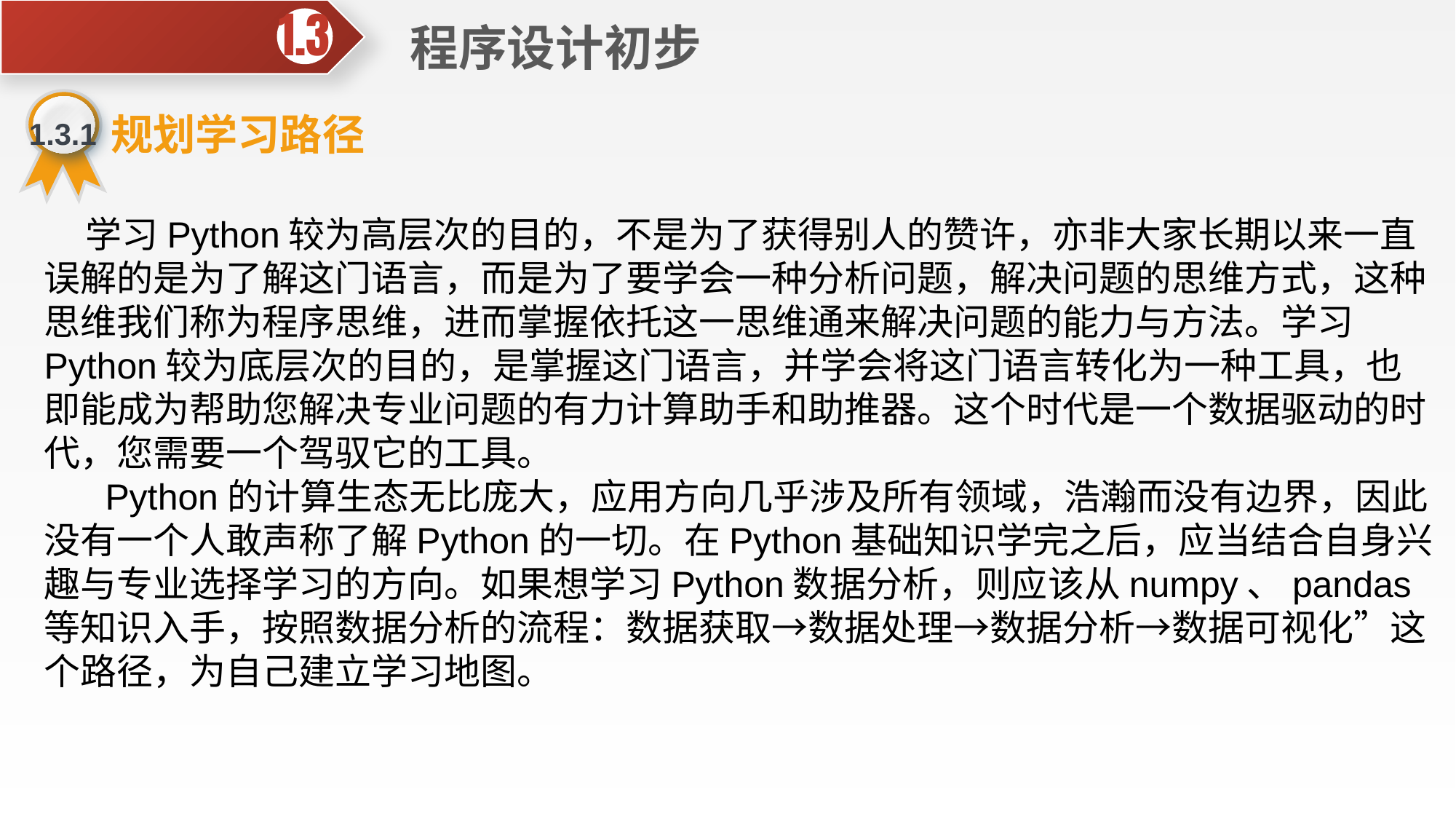

程序设计初步

1.3

1.3.1

规划学习路径
    学习Python较为高层次的目的，不是为了获得别人的赞许，亦非大家长期以来一直误解的是为了解这门语言，而是为了要学会一种分析问题，解决问题的思维方式，这种思维我们称为程序思维，进而掌握依托这一思维通来解决问题的能力与方法。学习Python较为底层次的目的，是掌握这门语言，并学会将这门语言转化为一种工具，也即能成为帮助您解决专业问题的有力计算助手和助推器。这个时代是一个数据驱动的时代，您需要一个驾驭它的工具。
      Python的计算生态无比庞大，应用方向几乎涉及所有领域，浩瀚而没有边界，因此没有一个人敢声称了解Python的一切。在Python基础知识学完之后，应当结合自身兴趣与专业选择学习的方向。如果想学习Python数据分析，则应该从numpy、pandas等知识入手，按照数据分析的流程：数据获取→数据处理→数据分析→数据可视化”这个路径，为自己建立学习地图。